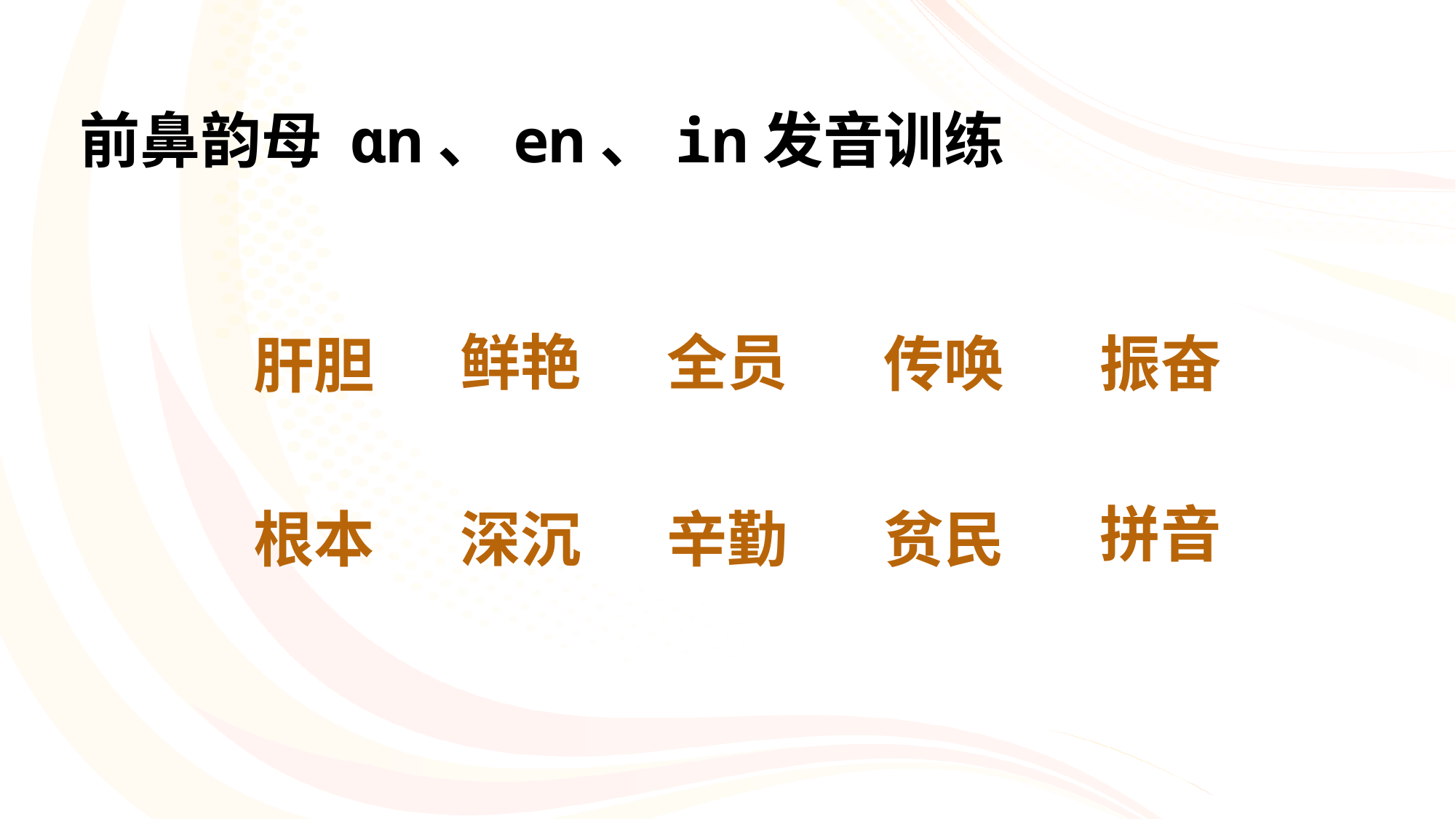

# 前鼻韵母 ɑn、en、in发音训练
全员
鲜艳
传唤
振奋
肝胆
拼音
根本
深沉
辛勤
贫民